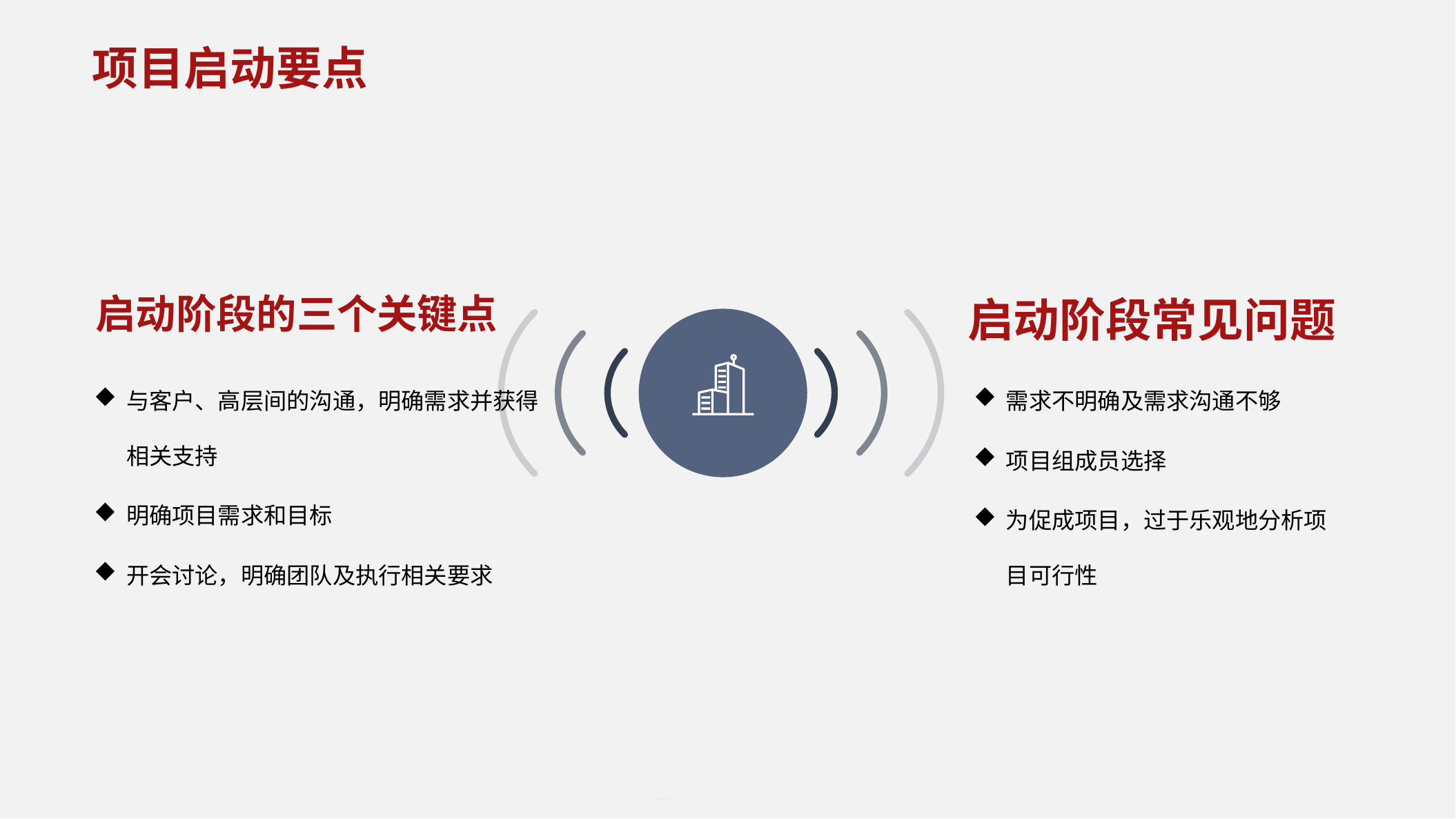

项目启动要点

启动阶段的三个关键点
与客户、高层间的沟通，明确需求并获得相关支持
明确项目需求和目标
开会讨论，明确团队及执行相关要求
启动阶段常见问题
需求不明确及需求沟通不够
项目组成员选择
为促成项目，过于乐观地分析项目可行性

PPT下载 http://www.1ppt.com/xiazai/